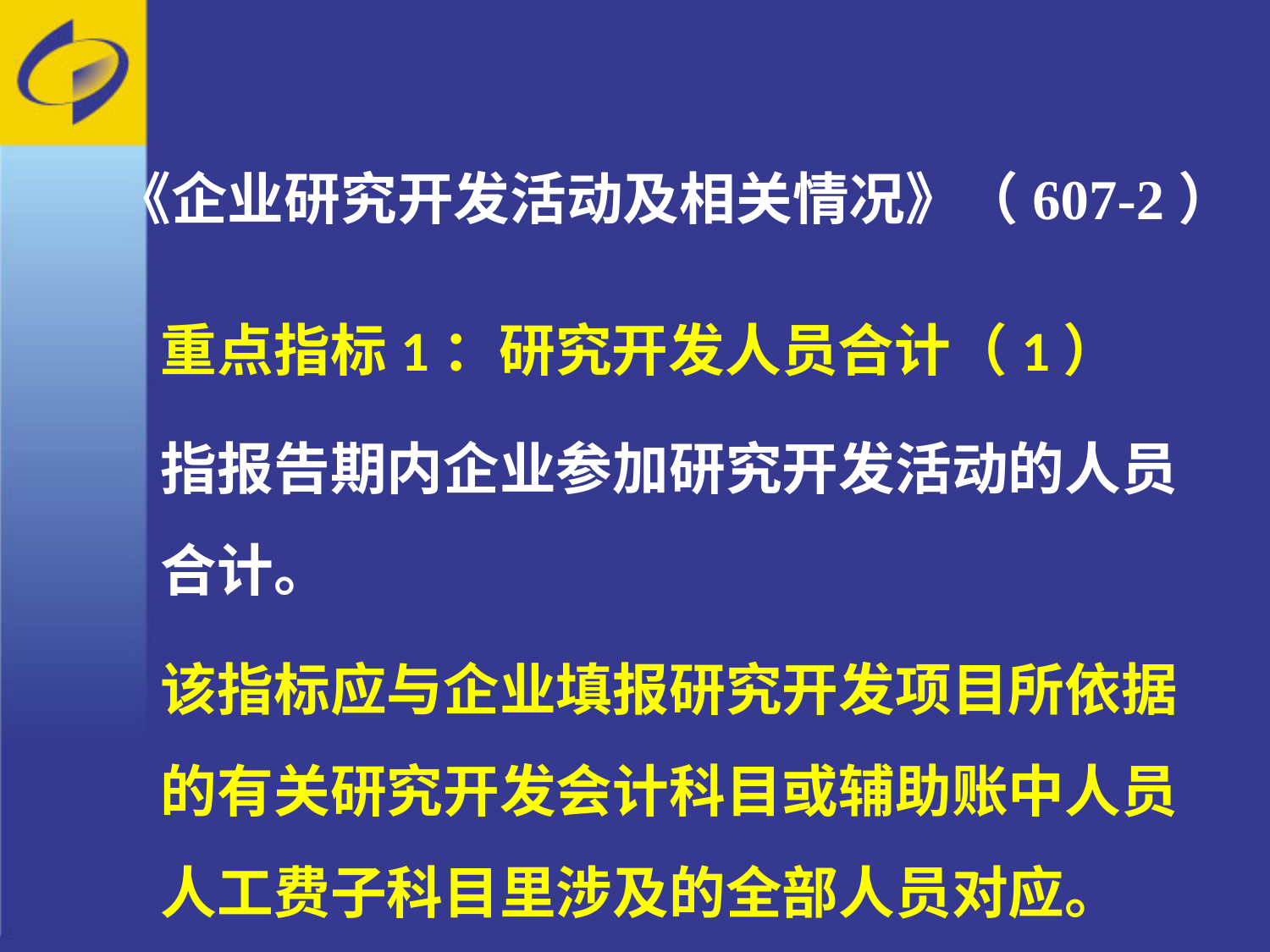

# 《企业研究开发活动及相关情况》（607-2）
重点指标1：研究开发人员合计（1）
指报告期内企业参加研究开发活动的人员合计。
该指标应与企业填报研究开发项目所依据的有关研究开发会计科目或辅助账中人员人工费子科目里涉及的全部人员对应。